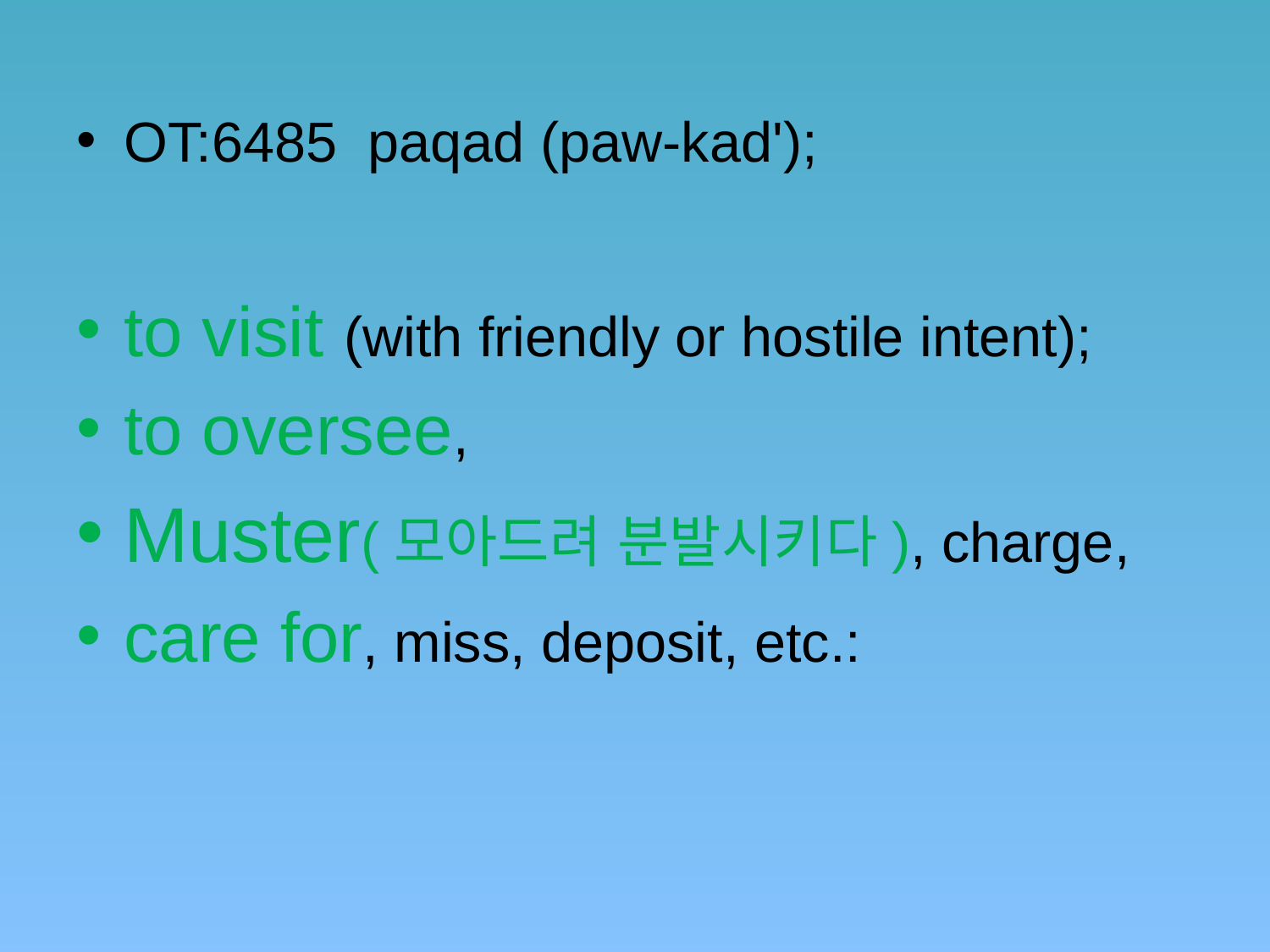

#
OT:6485  paqad (paw-kad');

to visit (with friendly or hostile intent);
to oversee,
Muster(모아드려 분발시키다), charge,
care for, miss, deposit, etc.: